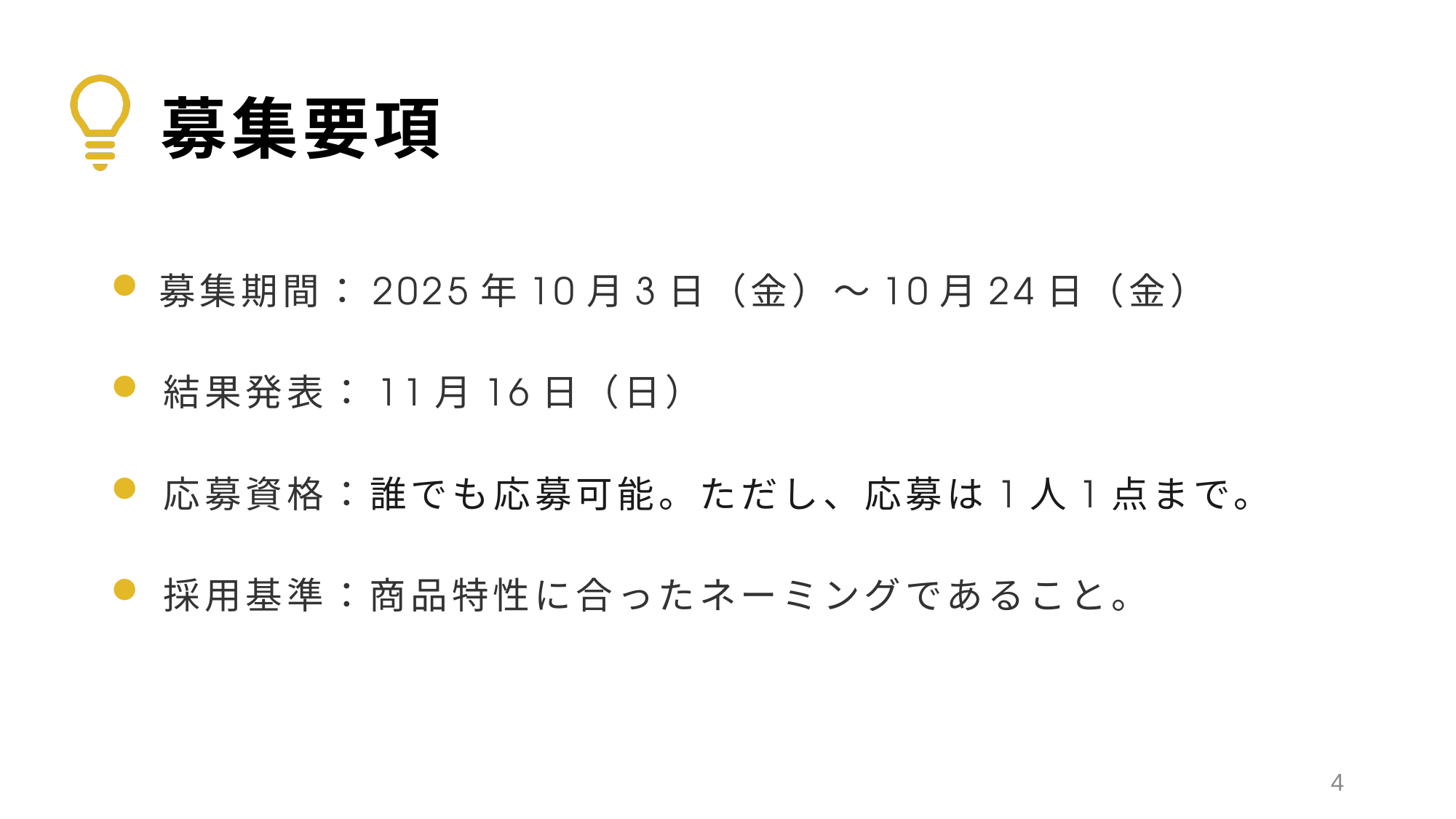

# 募集要項
 募集期間：2025年10月3日（金）～10月24日（金）
 結果発表：11月16日（日）
 応募資格：誰でも応募可能。ただし、応募は1人1点まで。
 採用基準：商品特性に合ったネーミングであること。
4